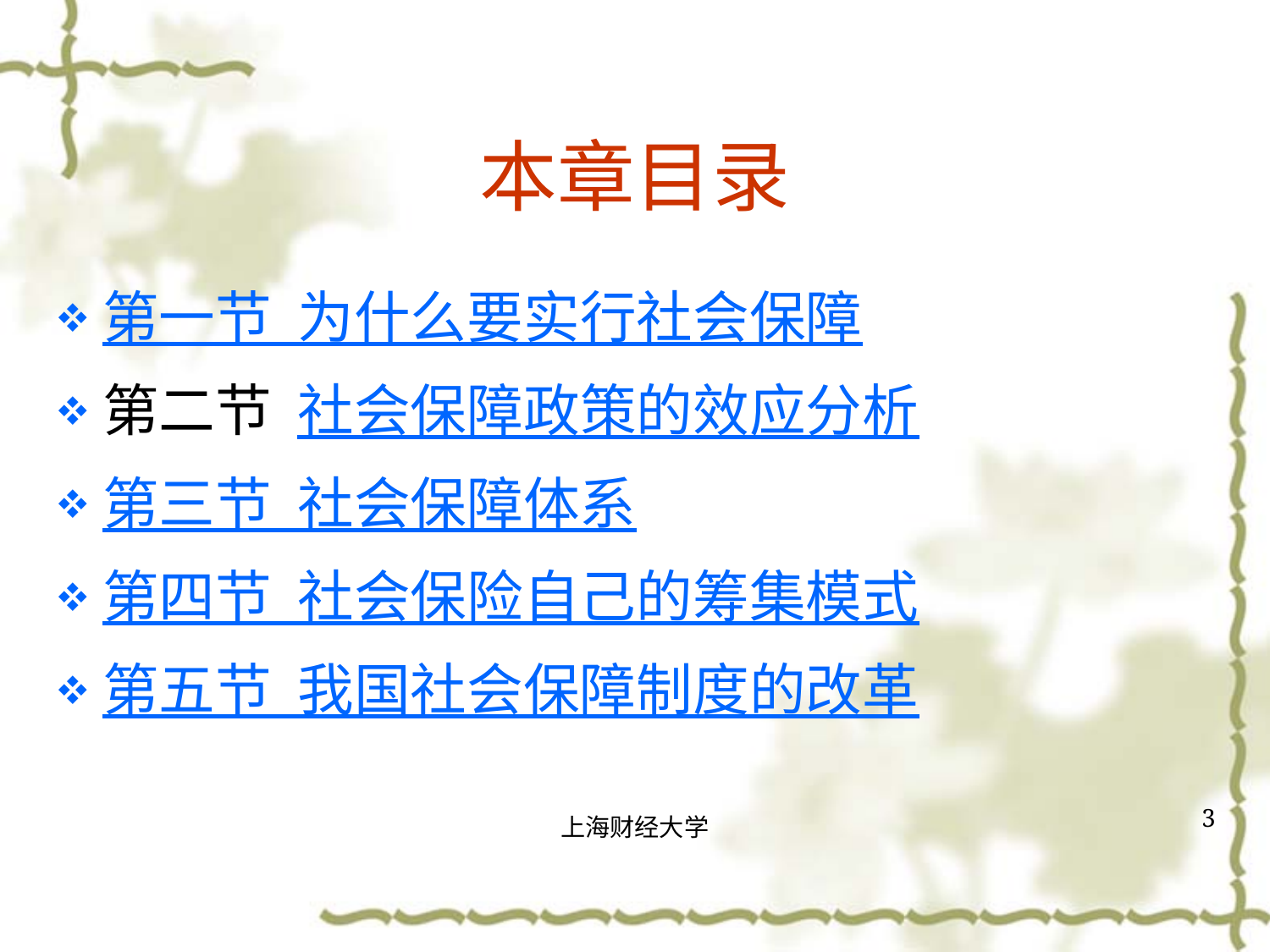

# 本章目录
第一节  为什么要实行社会保障
第二节  社会保障政策的效应分析
第三节  社会保障体系
第四节  社会保险自己的筹集模式
第五节  我国社会保障制度的改革

3
上海财经大学